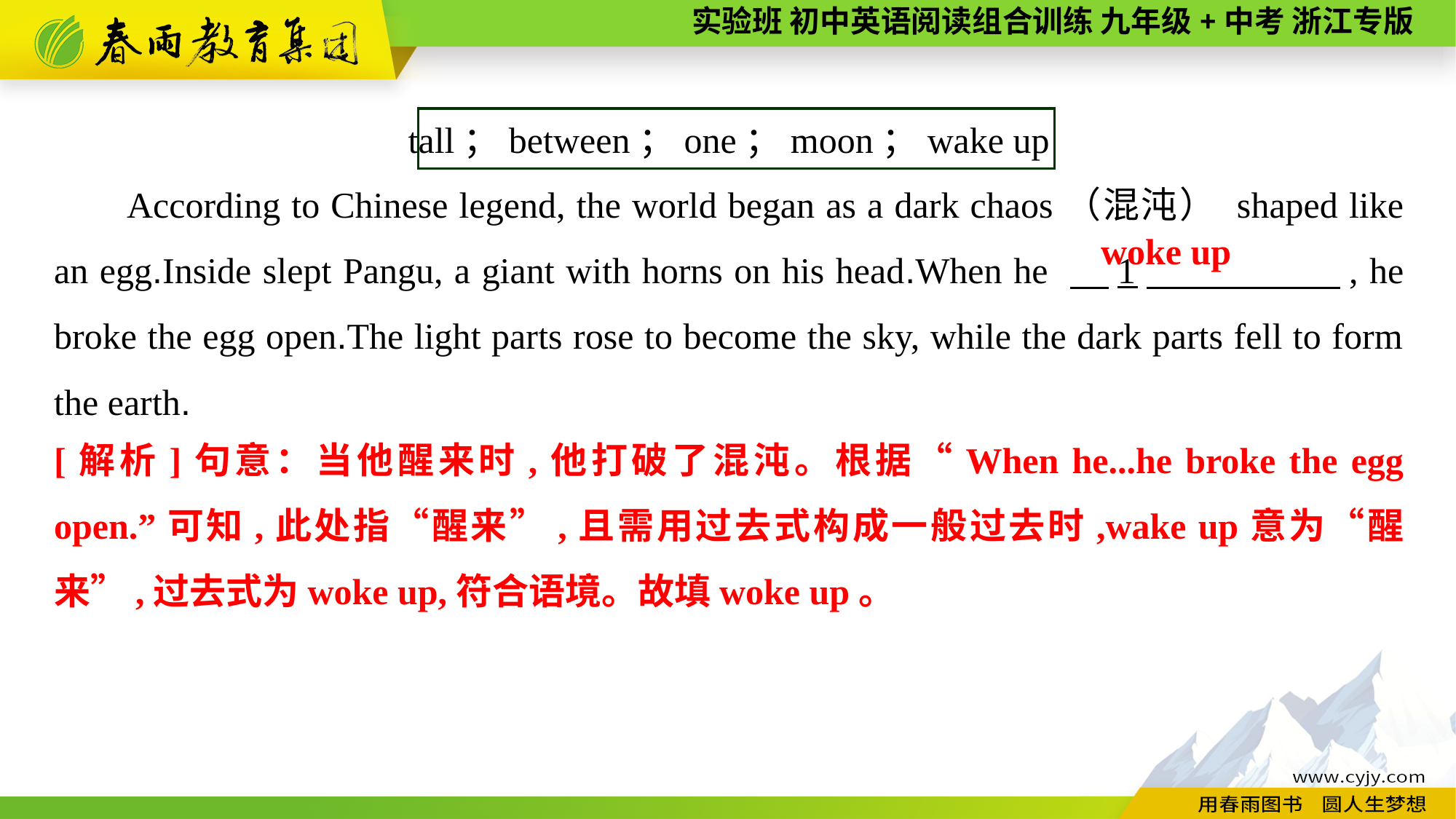

tall；between；one；moon；wake up
According to Chinese legend, the world began as a dark chaos（混沌） shaped like an egg.Inside slept Pangu, a giant with horns on his head.When he 　1　               , he broke the egg open.The light parts rose to become the sky, while the dark parts fell to form the earth.

woke up
[解析]句意：当他醒来时,他打破了混沌。根据“When he...he broke the egg open.”可知,此处指“醒来”,且需用过去式构成一般过去时,wake up意为“醒来”,过去式为woke up,符合语境。故填woke up。